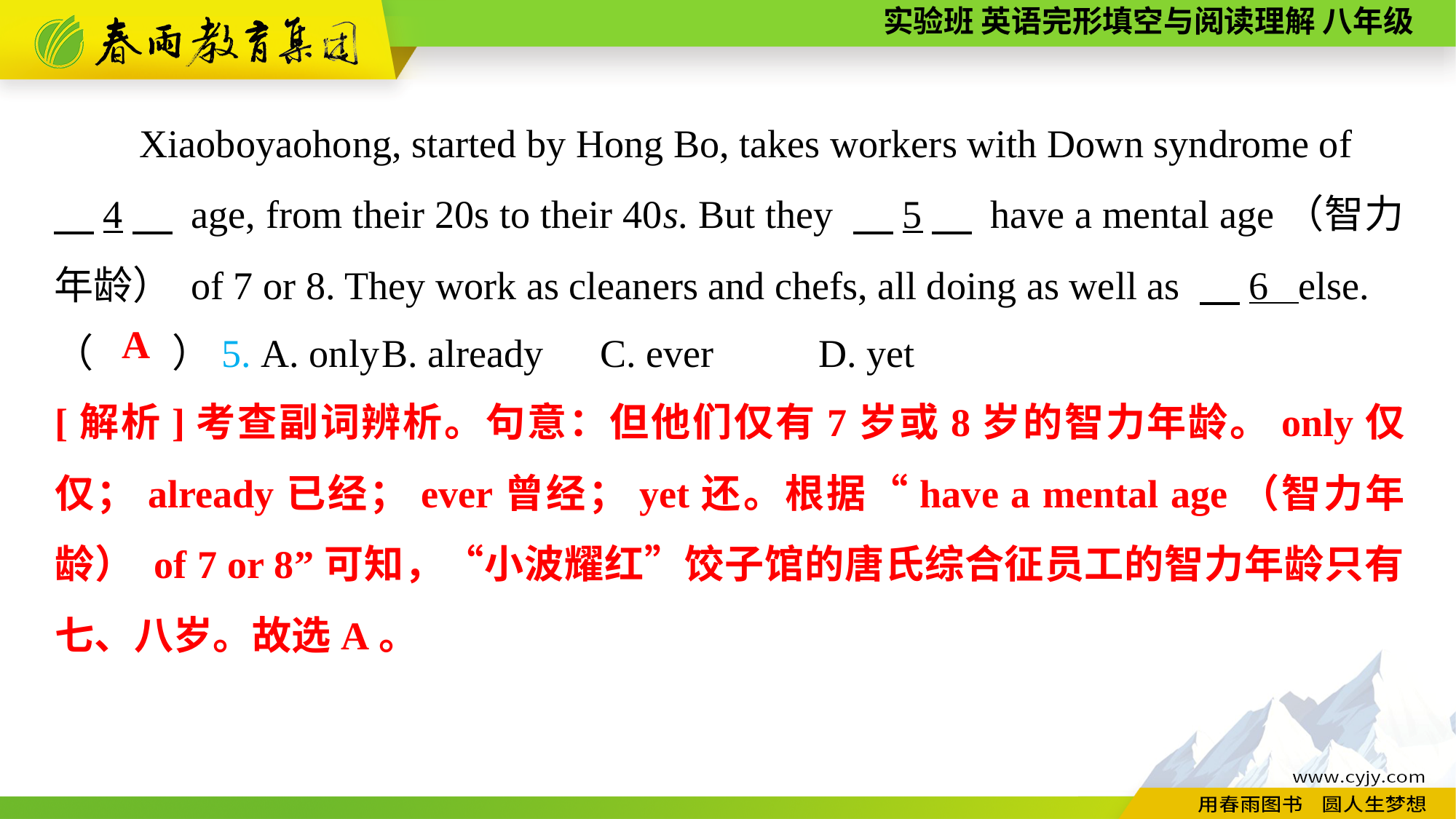

Xiaoboyaohong, started by Hong Bo, takes workers with Down syndrome of
　4　 age, from their 20s to their 40s. But they 　5　 have a mental age（智力年龄） of 7 or 8. They work as cleaners and chefs, all doing as well as 　6  .else.
（　　）5. A. only	B. already	C. ever	D. yet
A
[解析]考查副词辨析。句意：但他们仅有7岁或8岁的智力年龄。only仅仅；already已经；ever曾经；yet还。根据“have a mental age（智力年龄） of 7 or 8”可知，“小波耀红”饺子馆的唐氏综合征员工的智力年龄只有七、八岁。故选A。